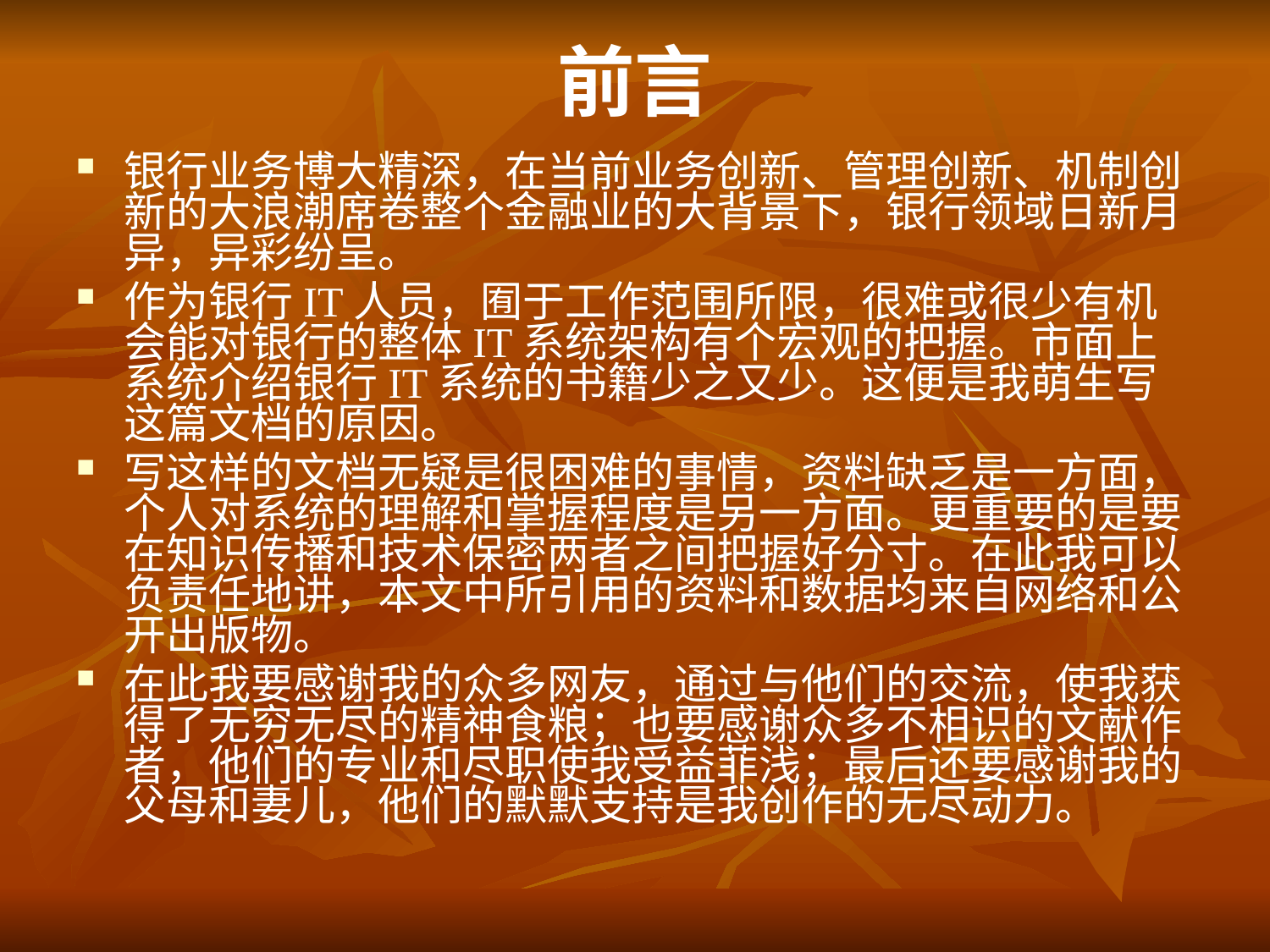

# 前言
银行业务博大精深，在当前业务创新、管理创新、机制创新的大浪潮席卷整个金融业的大背景下，银行领域日新月异，异彩纷呈。
作为银行IT人员，囿于工作范围所限，很难或很少有机会能对银行的整体IT系统架构有个宏观的把握。市面上系统介绍银行IT系统的书籍少之又少。这便是我萌生写这篇文档的原因。
写这样的文档无疑是很困难的事情，资料缺乏是一方面，个人对系统的理解和掌握程度是另一方面。更重要的是要在知识传播和技术保密两者之间把握好分寸。在此我可以负责任地讲，本文中所引用的资料和数据均来自网络和公开出版物。
在此我要感谢我的众多网友，通过与他们的交流，使我获得了无穷无尽的精神食粮；也要感谢众多不相识的文献作者，他们的专业和尽职使我受益菲浅；最后还要感谢我的父母和妻儿，他们的默默支持是我创作的无尽动力。